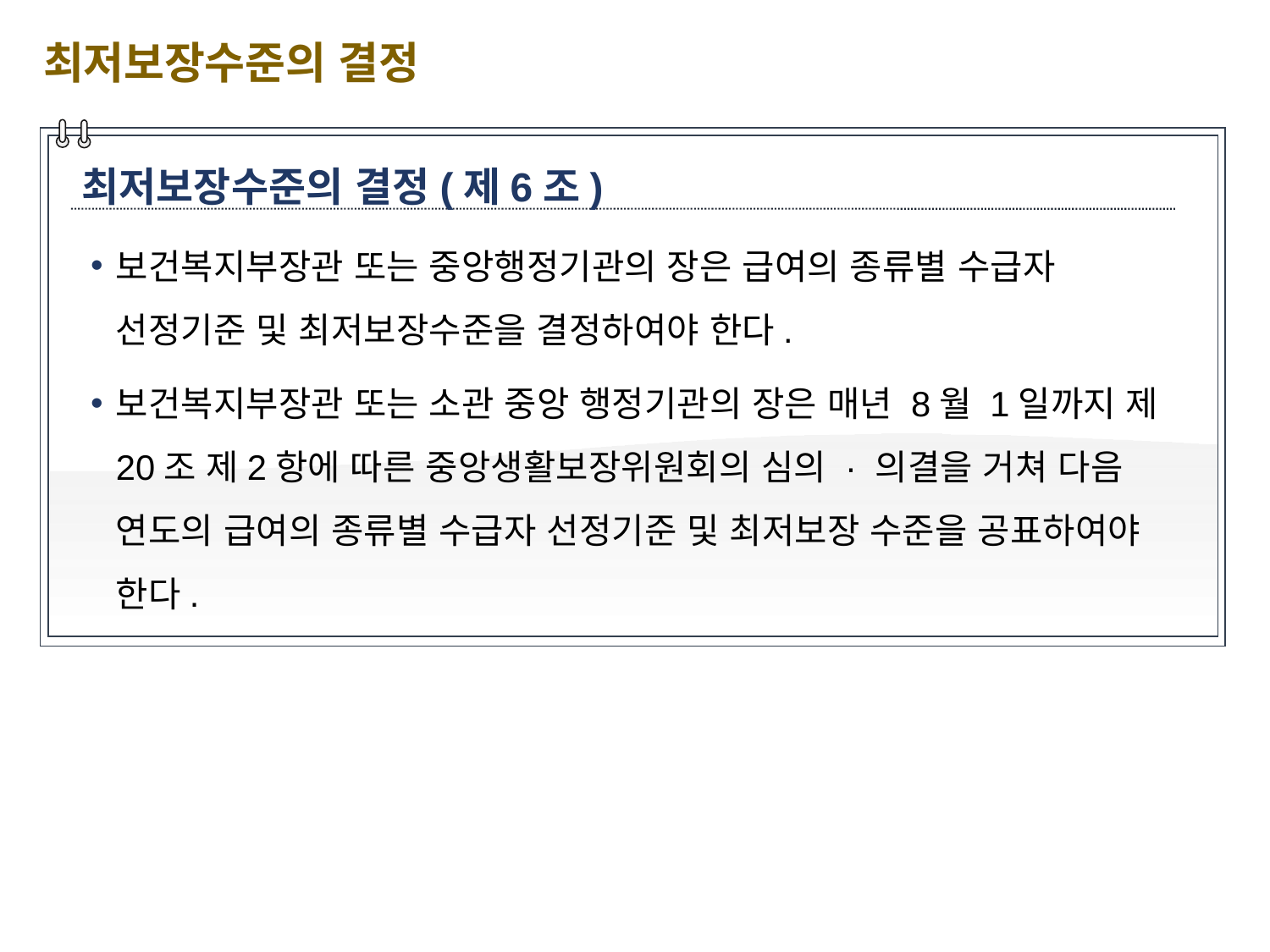

최저보장수준의 결정

최저보장수준의 결정(제6조)

보건복지부장관 또는 중앙행정기관의 장은 급여의 종류별 수급자 선정기준 및 최저보장수준을 결정하여야 한다.
보건복지부장관 또는 소관 중앙 행정기관의 장은 매년 8월 1일까지 제20조 제2항에 따른 중앙생활보장위원회의 심의 · 의결을 거쳐 다음 연도의 급여의 종류별 수급자 선정기준 및 최저보장 수준을 공표하여야 한다.